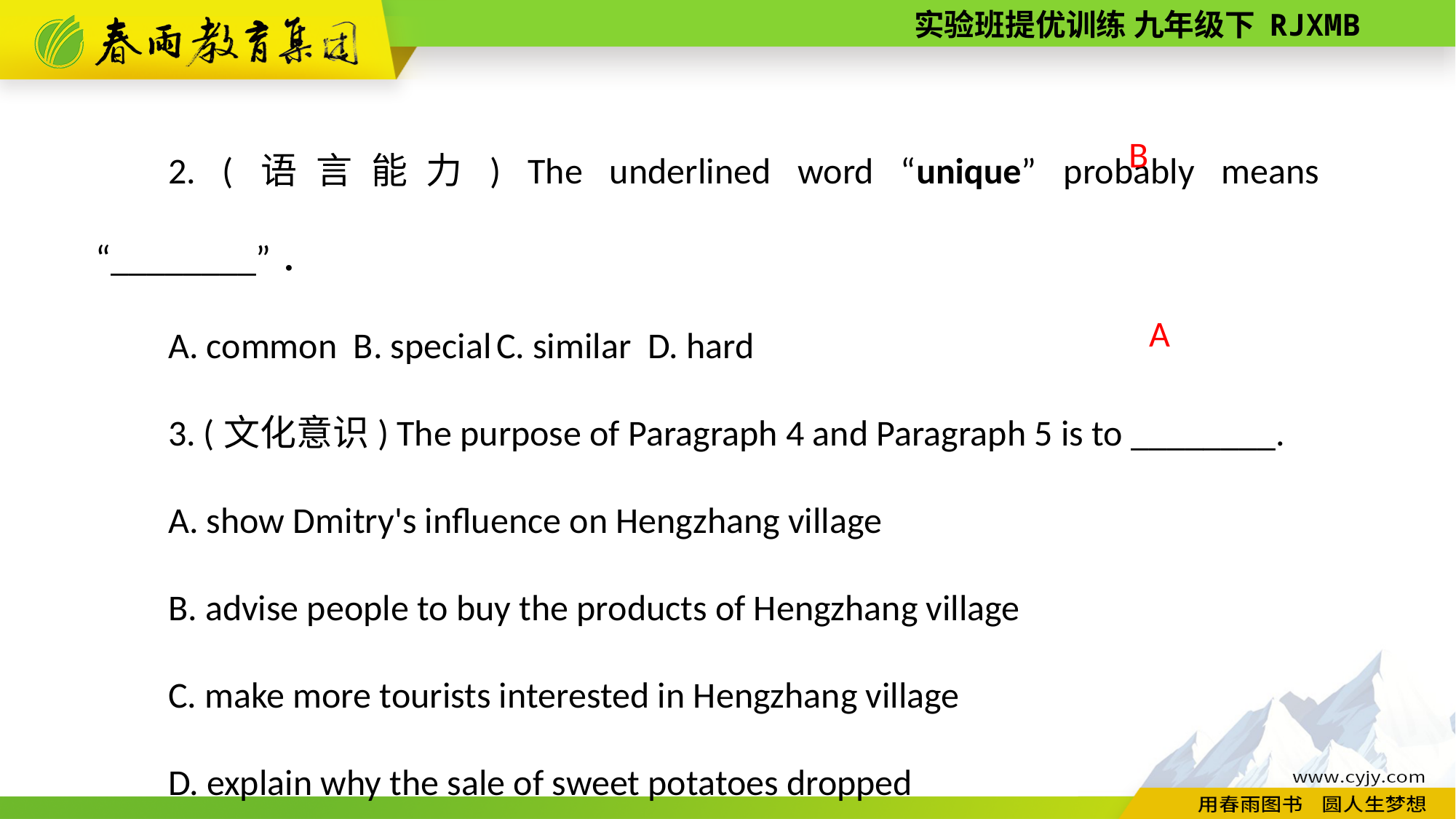

2. (语言能力) The underlined word “unique” probably means “________”．
A. common  B. special C. similar  D. hard
3. (文化意识) The purpose of Paragraph 4 and Paragraph 5 is to ________.
A. show Dmitry's influence on Hengzhang village
B. advise people to buy the products of Hengzhang village
C. make more tourists interested in Hengzhang village
D. explain why the sale of sweet potatoes dropped
B
A